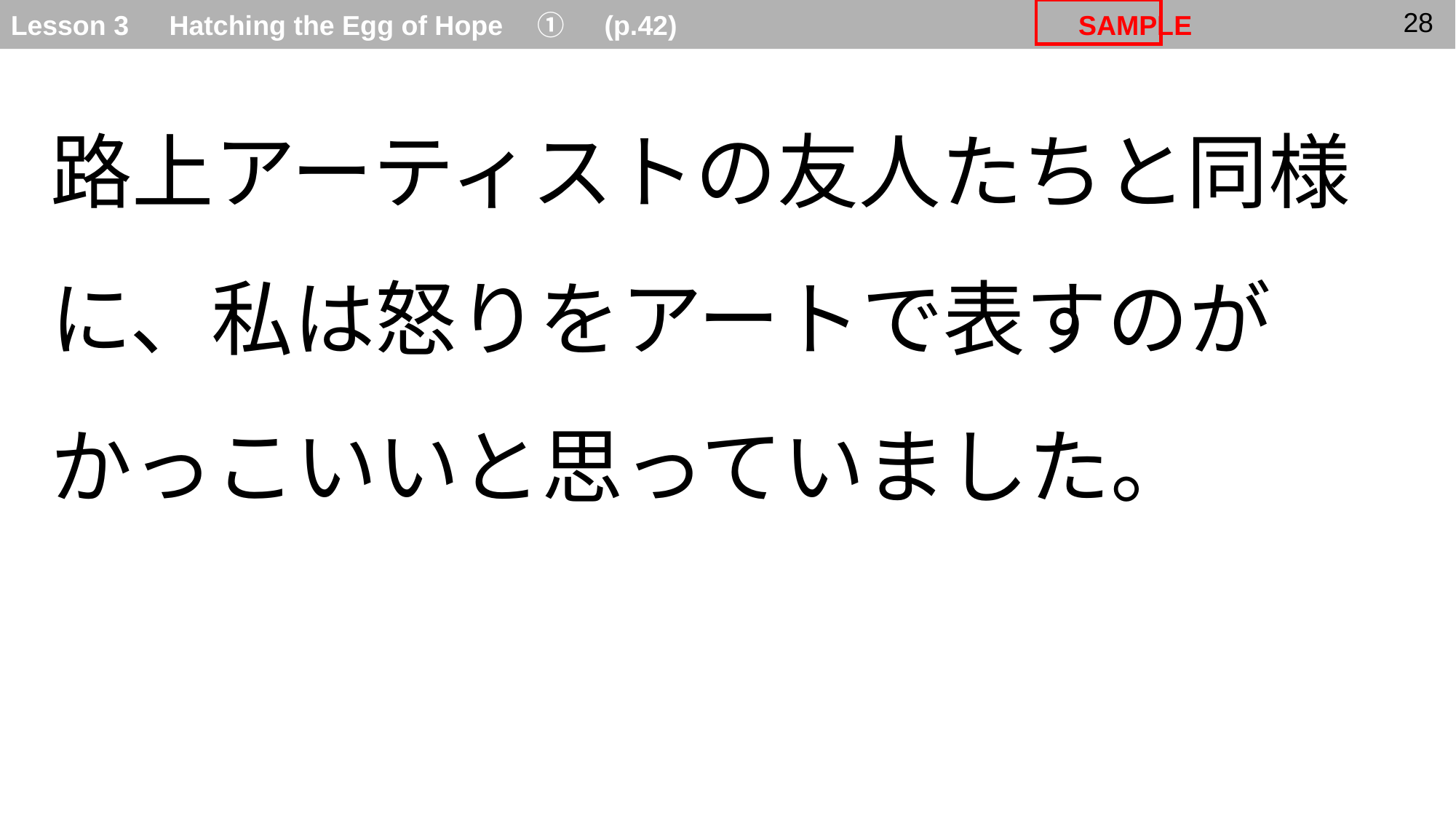

# 路上アーティストの友人たちと同様に、私は怒りをアートで表すのがかっこいいと思っていました。